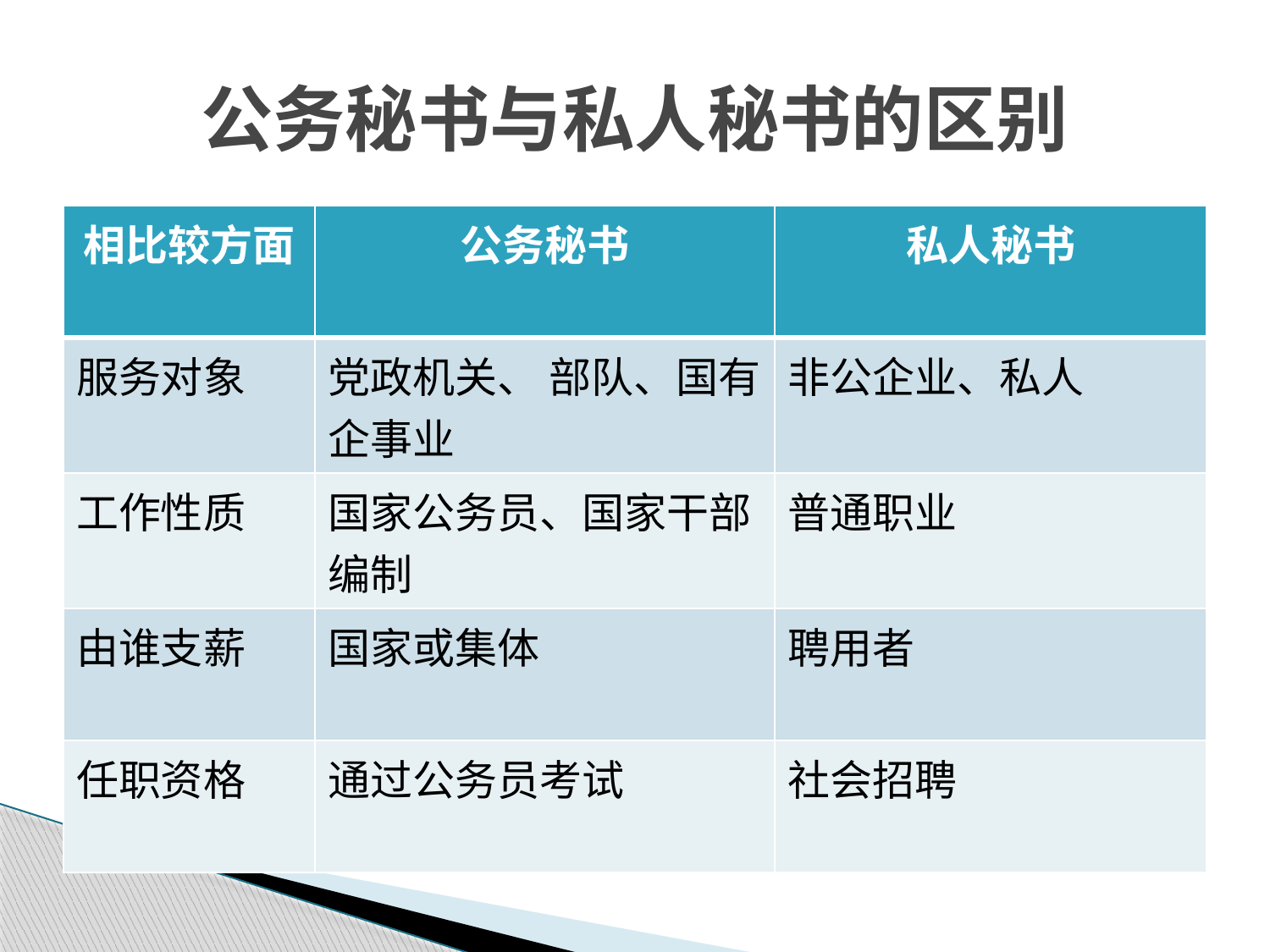

# 公务秘书与私人秘书的区别
| 相比较方面 | 公务秘书 | 私人秘书 |
| --- | --- | --- |
| 服务对象 | 党政机关、 部队、国有企事业 | 非公企业、私人 |
| 工作性质 | 国家公务员、国家干部编制 | 普通职业 |
| 由谁支薪 | 国家或集体 | 聘用者 |
| 任职资格 | 通过公务员考试 | 社会招聘 |